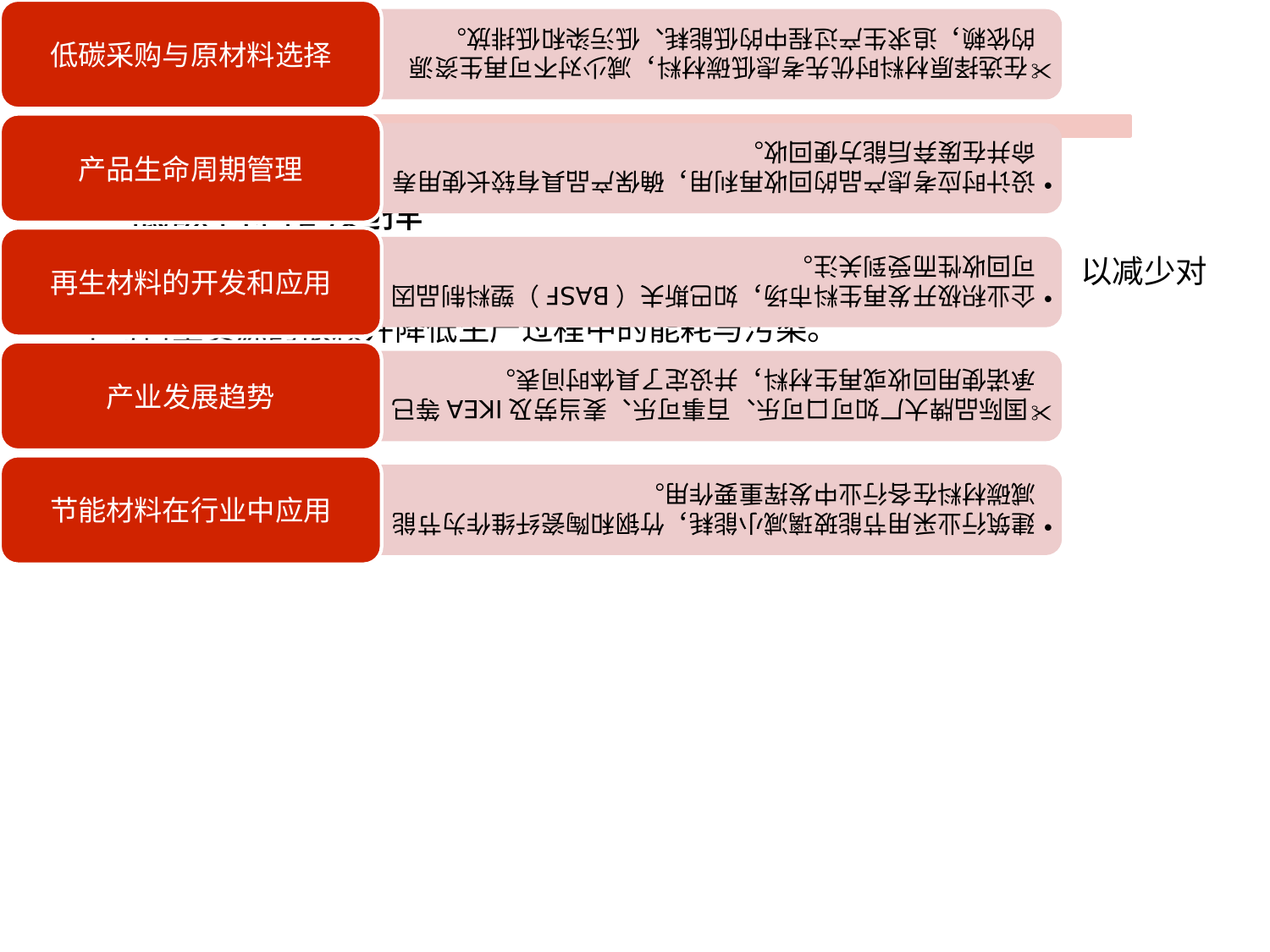

低碳采购概述
10
 低碳材料的选择
      强调在选择原材料时优先考虑那些低碳排放、可回收再利用的材料，以减少对不可再生资源的依赖并降低生产过程中的能耗与污染。
在选择原材料时优先考虑低碳材料，减少对不可再生资源的依赖，追求生产过程中的低能耗、低污染和低排放。
低碳采购与原材料选择
设计时应考虑产品的回收再利用，确保产品具有较长使用寿命并在废弃后能方便回收。
产品生命周期管理
企业积极开发再生料市场，如巴斯夫（BASF）塑料制品因可回收性而受到关注。
再生材料的开发和应用
国际品牌大厂如可口可乐、百事可乐、麦当劳及IKEA等已承诺使用回收或再生材料，并设定了具体时间表。
产业发展趋势
建筑行业采用节能玻璃减小能耗，竹钢和陶瓷纤维作为节能减碳材料在各行业中发挥重要作用。
节能材料在行业中应用